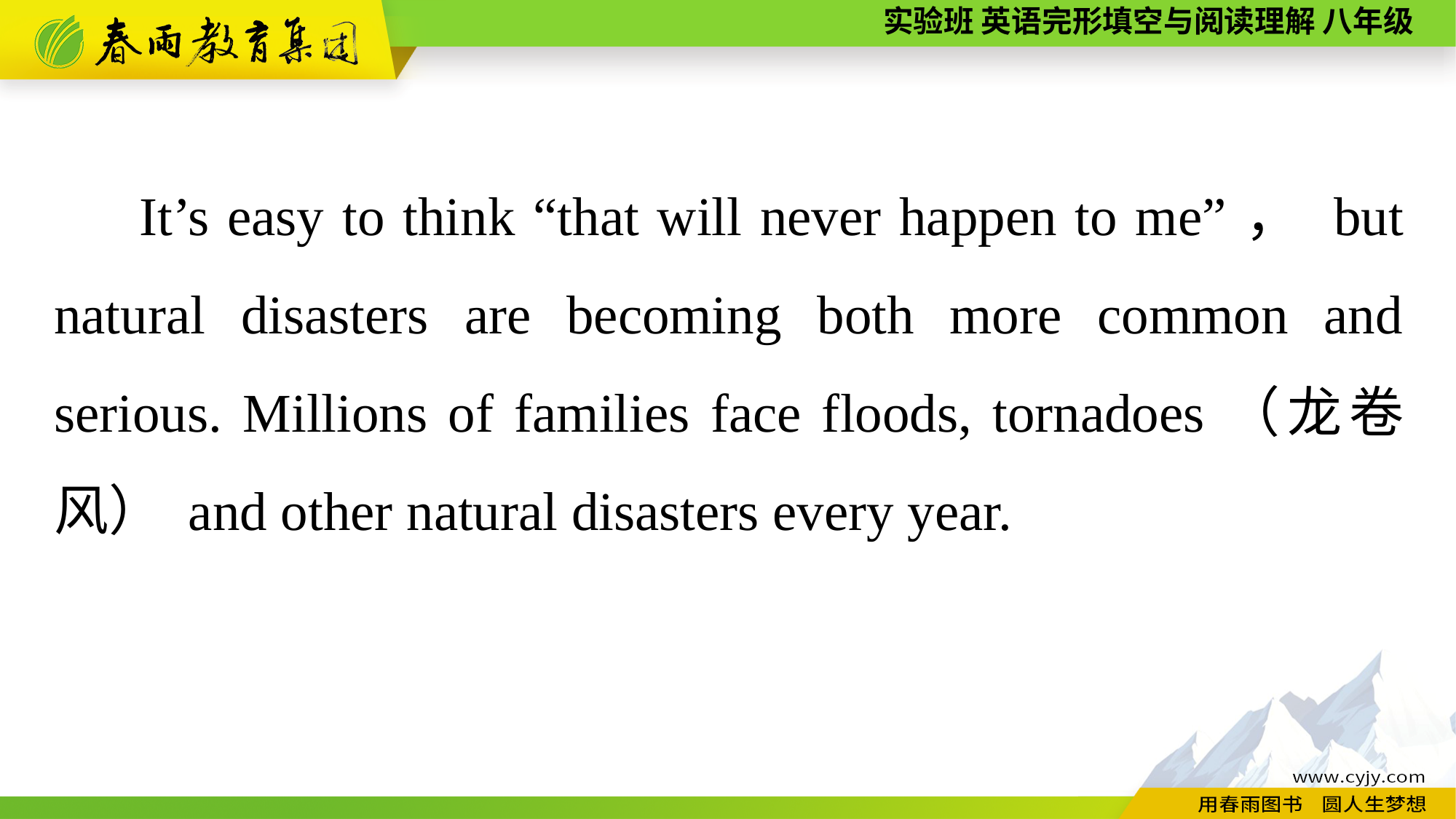

It’s easy to think “that will never happen to me”， but natural disasters are becoming both more common and serious. Millions of families face floods, tornadoes（龙卷风） and other natural disasters every year.